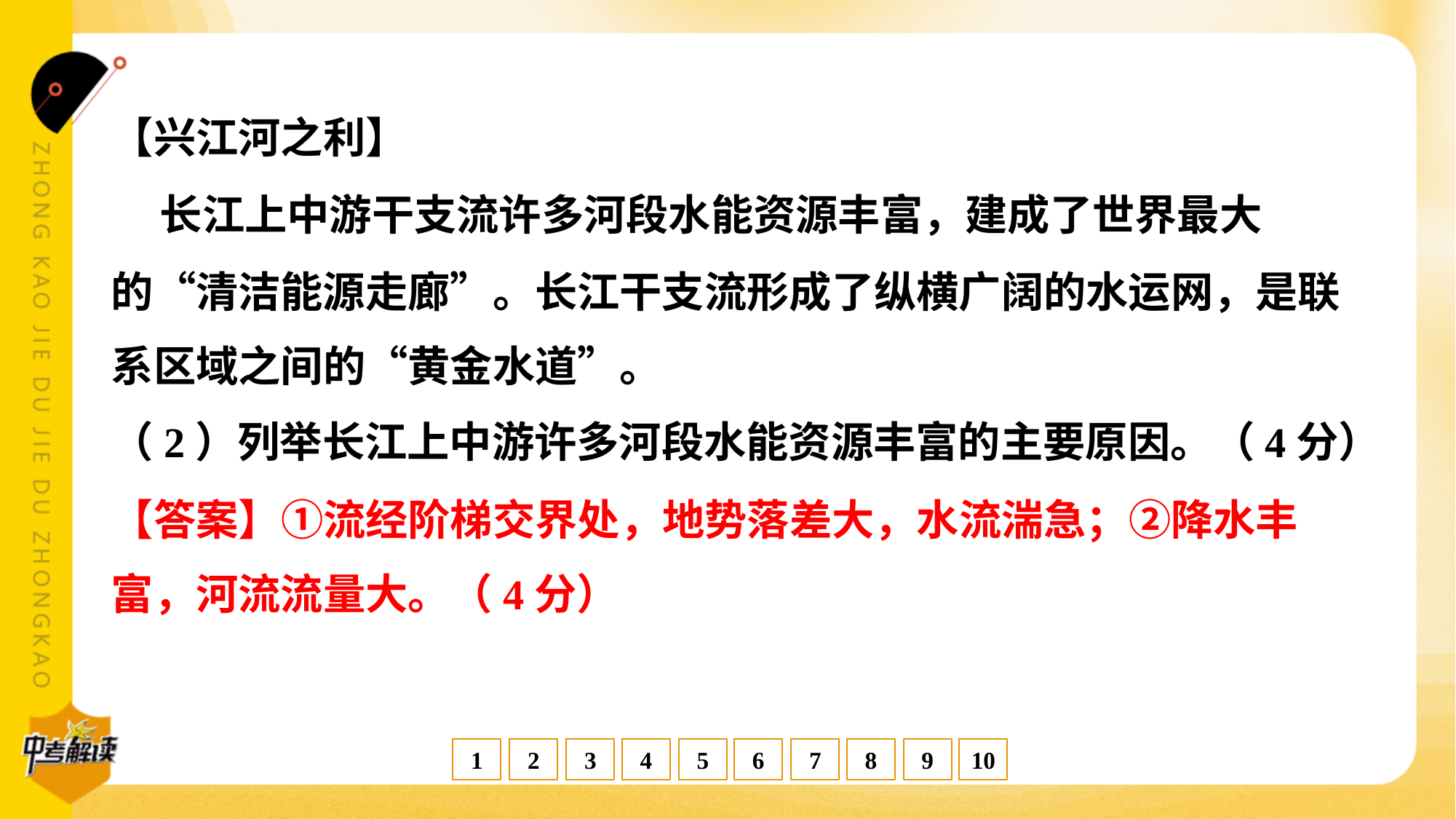

【兴江河之利】
    长江上中游干支流许多河段水能资源丰富，建成了世界最大
的“清洁能源走廊”。长江干支流形成了纵横广阔的水运网，是联
系区域之间的“黄金水道”。
（2）列举长江上中游许多河段水能资源丰富的主要原因。（4分）
【答案】①流经阶梯交界处，地势落差大，水流湍急；②降水丰
富，河流流量大。（4分）